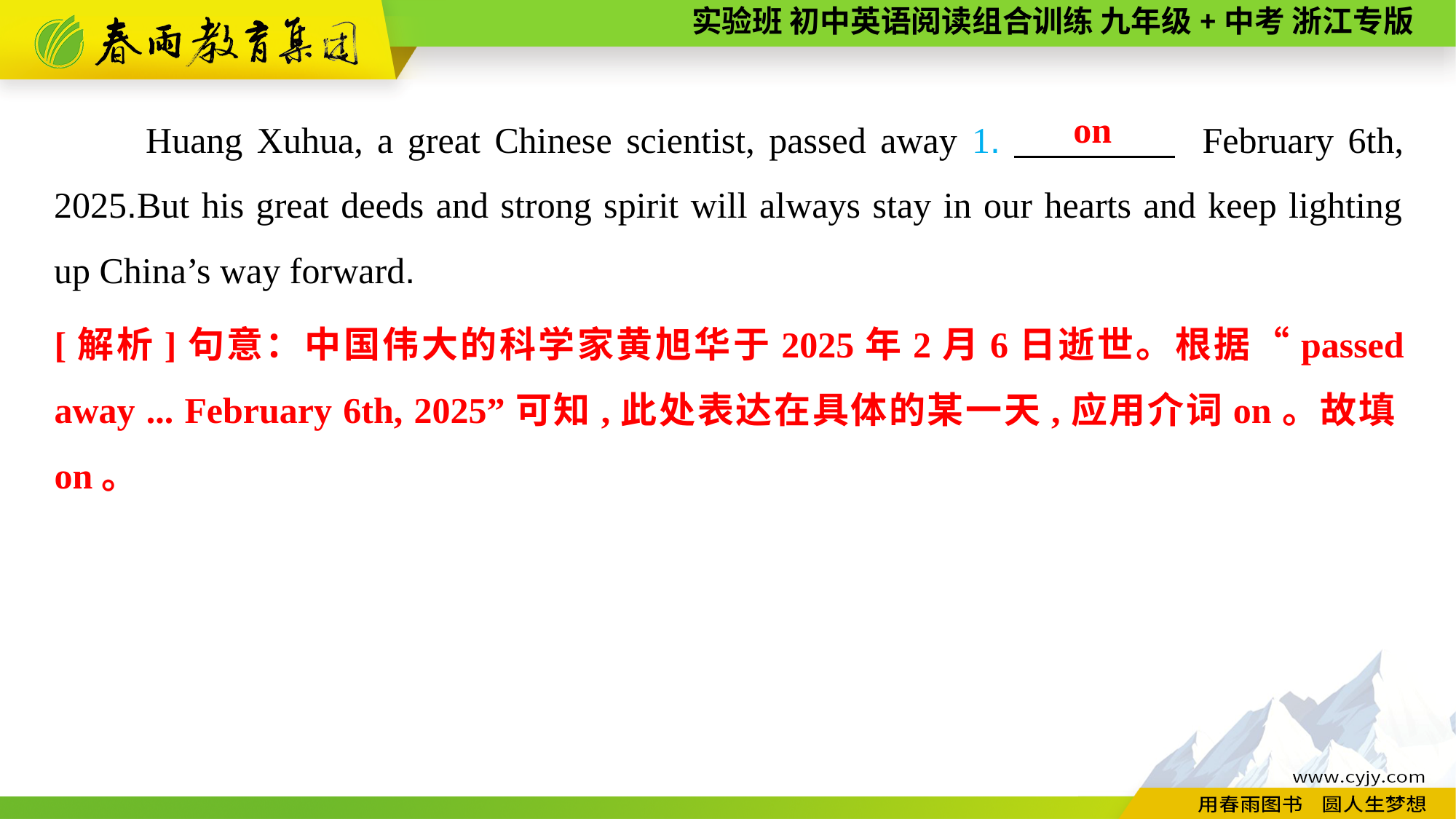

Huang Xuhua, a great Chinese scientist, passed away 1.　　　　 February 6th, 2025.But his great deeds and strong spirit will always stay in our hearts and keep lighting up China’s way forward.
on
[解析]句意：中国伟大的科学家黄旭华于2025年2月6日逝世。根据“passed away ... February 6th, 2025”可知,此处表达在具体的某一天,应用介词on。故填on。